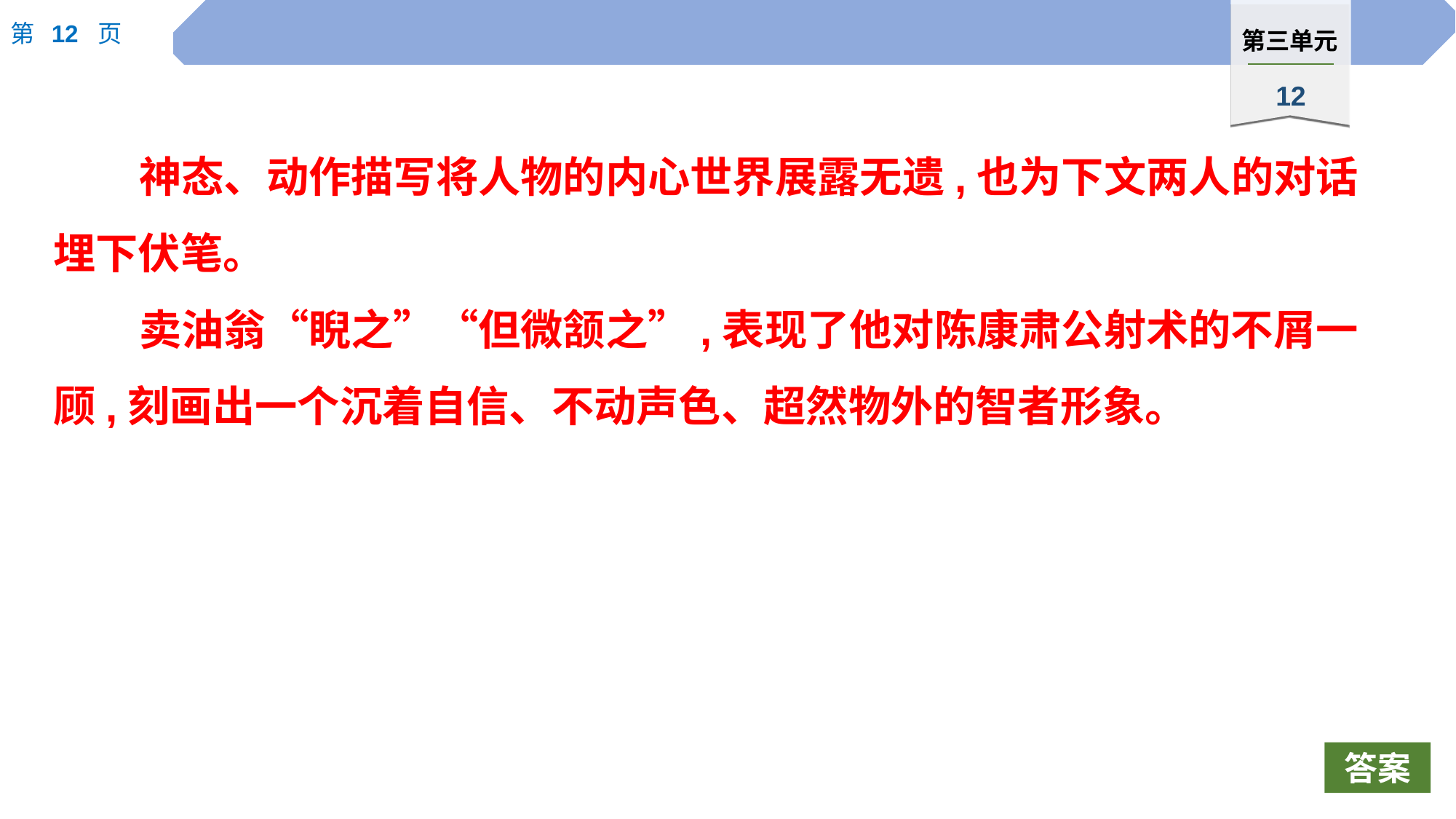

神态、动作描写将人物的内心世界展露无遗,也为下文两人的对话埋下伏笔。
卖油翁“睨之”“但微颔之”,表现了他对陈康肃公射术的不屑一顾,刻画出一个沉着自信、不动声色、超然物外的智者形象。
答案